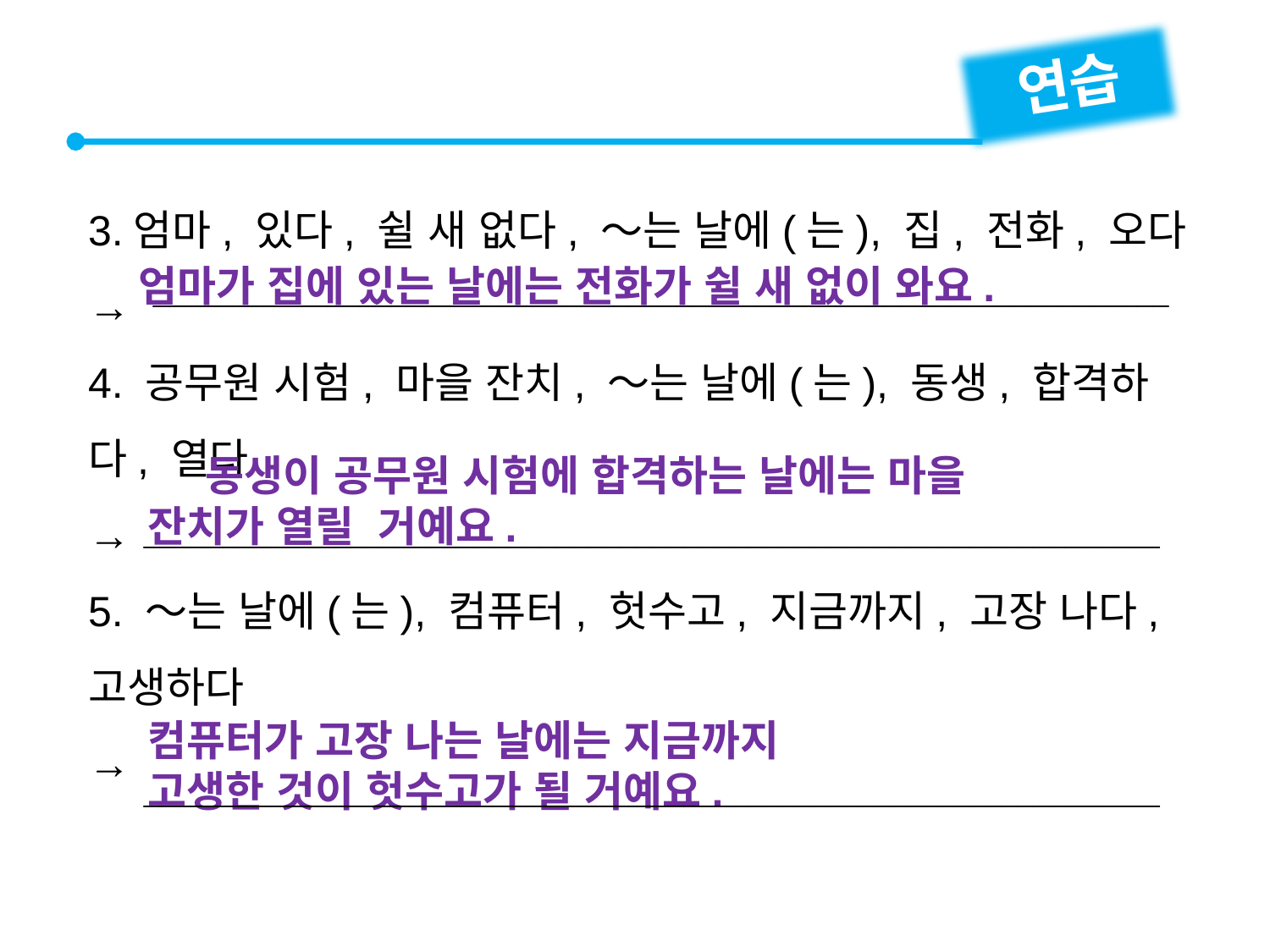

연습
3.엄마, 있다, 쉴 새 없다, ～는 날에(는), 집, 전화, 오다
→
4. 공무원 시험, 마을 잔치, ～는 날에(는), 동생, 합격하다, 열다
→
5. ～는 날에(는), 컴퓨터, 헛수고, 지금까지, 고장 나다, 고생하다
→
엄마가 집에 있는 날에는 전화가 쉴 새 없이 와요.
________________________________________________________________
    동생이 공무원 시험에 합격하는 날에는 마을
잔치가 열릴  거예요.
________________________________________________________________
컴퓨터가 고장 나는 날에는 지금까지
고생한 것이 헛수고가 될 거예요.
________________________________________________________________